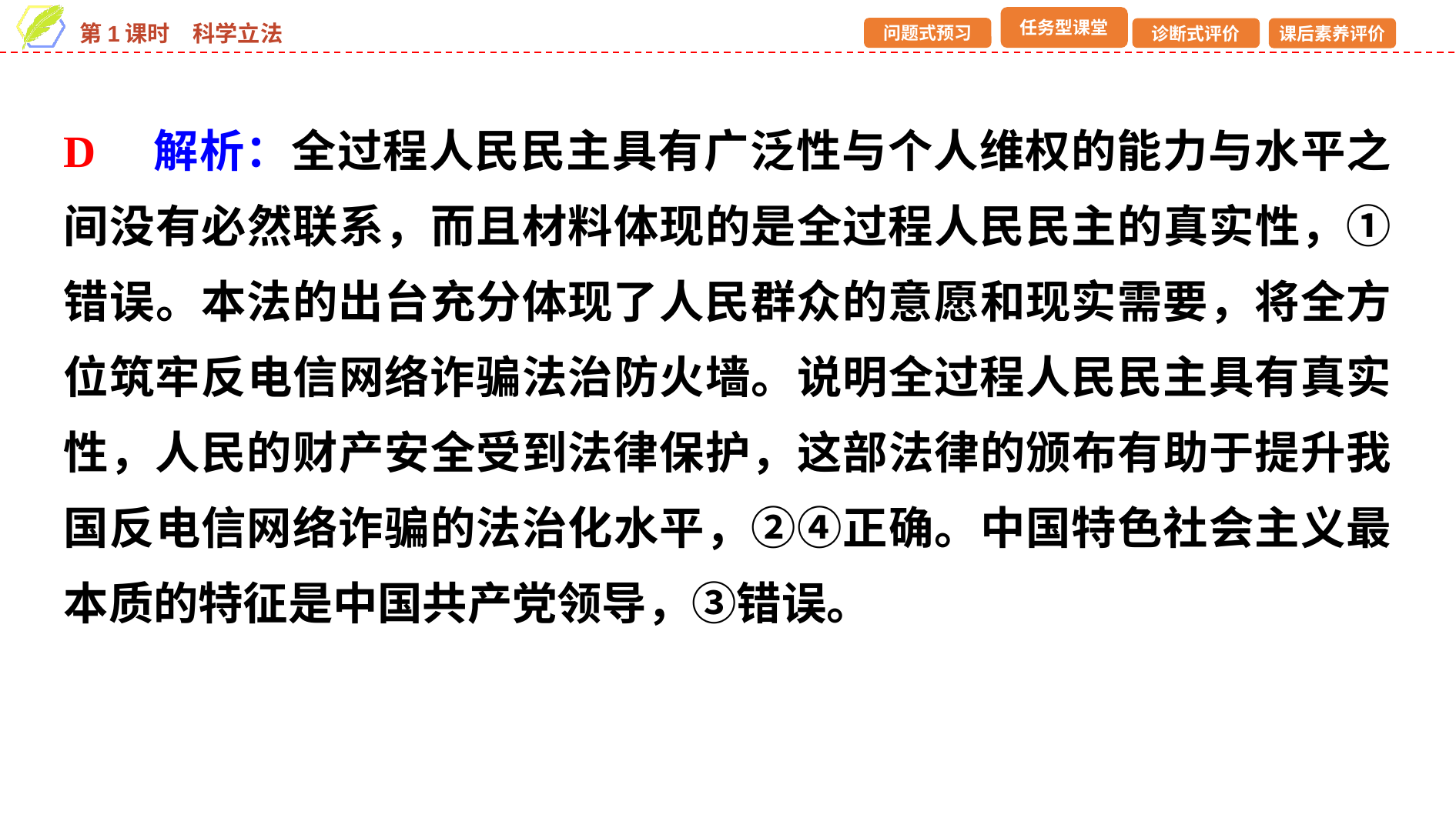

D　解析：全过程人民民主具有广泛性与个人维权的能力与水平之间没有必然联系，而且材料体现的是全过程人民民主的真实性，①错误。本法的出台充分体现了人民群众的意愿和现实需要，将全方位筑牢反电信网络诈骗法治防火墙。说明全过程人民民主具有真实性，人民的财产安全受到法律保护，这部法律的颁布有助于提升我国反电信网络诈骗的法治化水平，②④正确。中国特色社会主义最本质的特征是中国共产党领导，③错误。